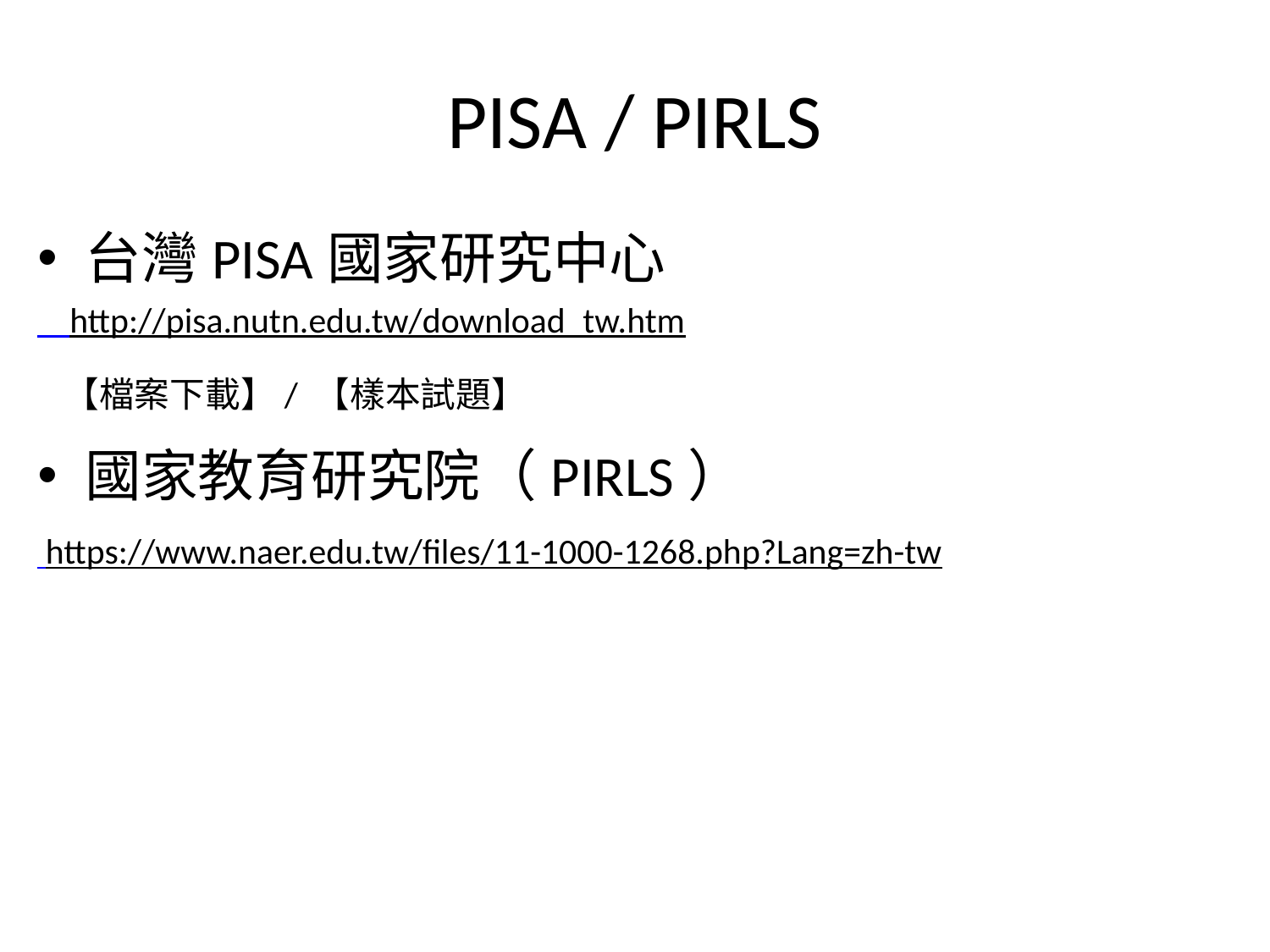

# PISA / PIRLS
台灣PISA國家研究中心
    http://pisa.nutn.edu.tw/download_tw.htm
 【檔案下載】/ 【樣本試題】
國家教育研究院（PIRLS）
 https://www.naer.edu.tw/files/11-1000-1268.php?Lang=zh-tw